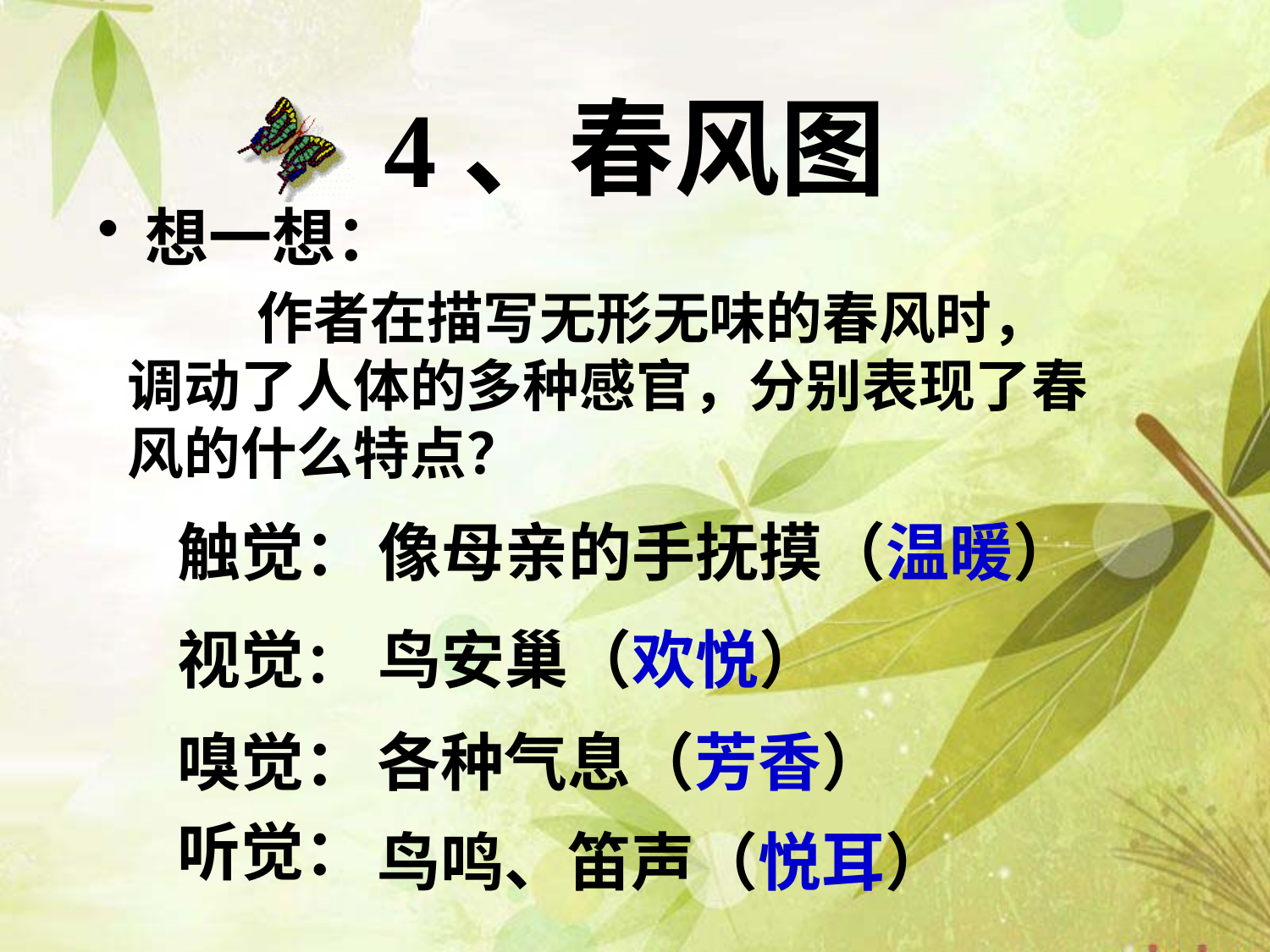

# 4、春风图
想一想：
         作者在描写无形无味的春风时，调动了人体的多种感官，分别表现了春风的什么特点？

触觉：
视觉：
像母亲的手抚摸（温暖）
鸟安巢（欢悦）
嗅觉：
各种气息（芳香）
听觉：
鸟鸣、笛声（悦耳）